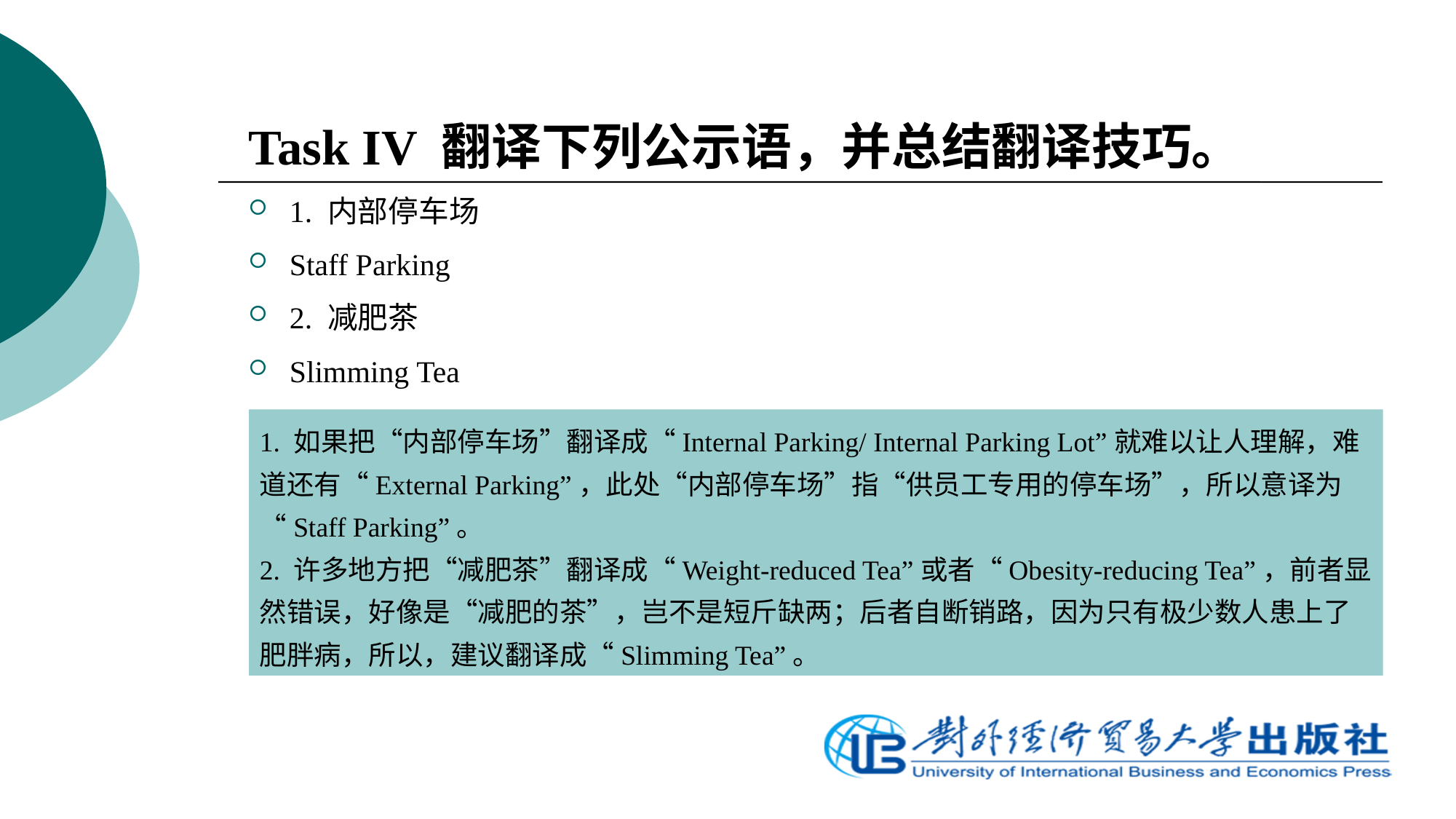

Task IV 翻译下列公示语，并总结翻译技巧。
1. 内部停车场
Staff Parking
2. 减肥茶
Slimming Tea
1. 如果把“内部停车场”翻译成“Internal Parking/ Internal Parking Lot”就难以让人理解，难道还有“External Parking”，此处“内部停车场”指“供员工专用的停车场”，所以意译为“Staff Parking”。
2. 许多地方把“减肥茶”翻译成“Weight-reduced Tea”或者“Obesity-reducing Tea”，前者显然错误，好像是“减肥的茶”，岂不是短斤缺两；后者自断销路，因为只有极少数人患上了肥胖病，所以，建议翻译成“Slimming Tea”。